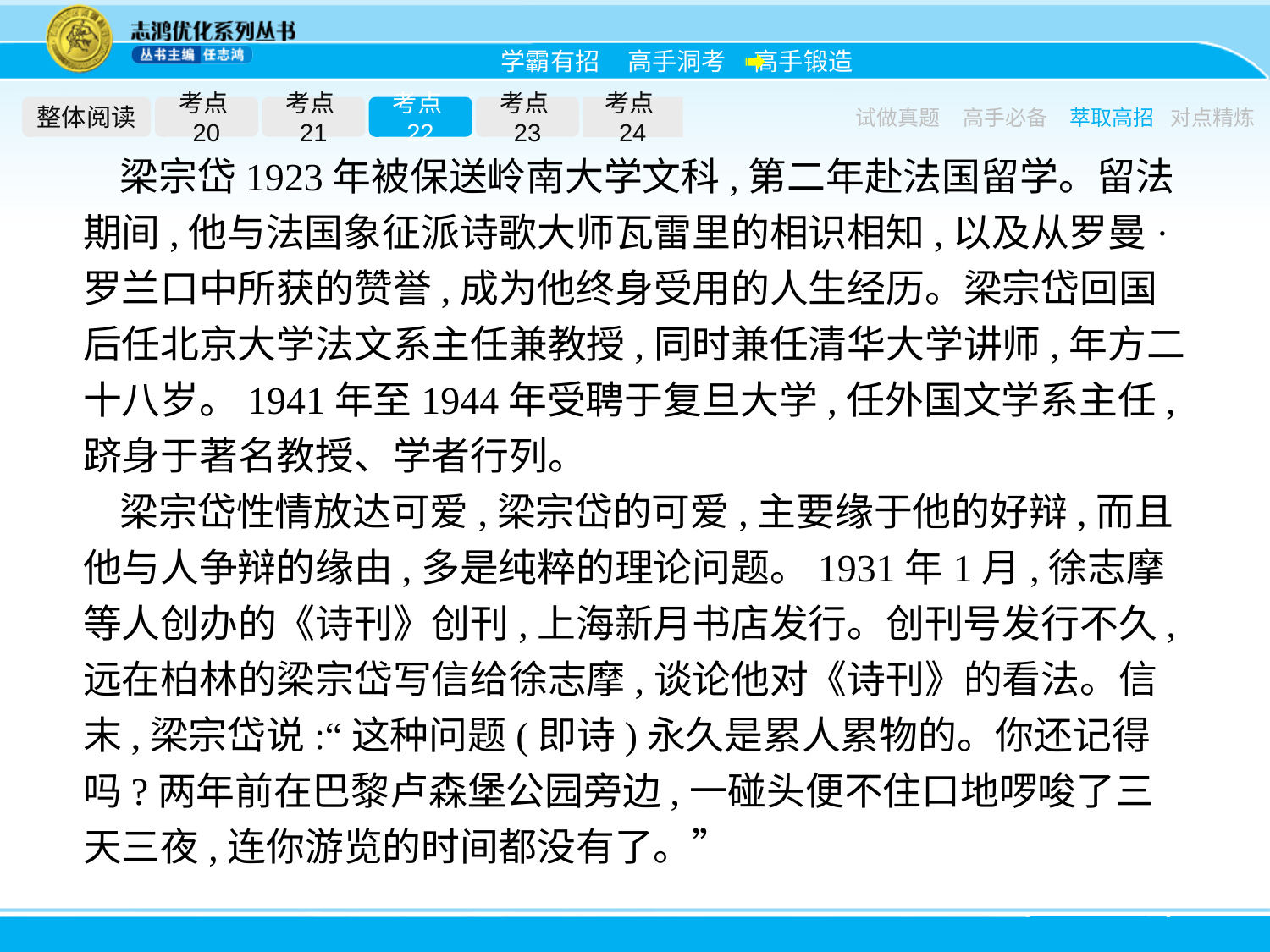

整体阅读
考点20
考点21
考点22
考点23
考点24
试做真题
高手必备
萃取高招
对点精炼
梁宗岱1923年被保送岭南大学文科,第二年赴法国留学。留法期间,他与法国象征派诗歌大师瓦雷里的相识相知,以及从罗曼·罗兰口中所获的赞誉,成为他终身受用的人生经历。梁宗岱回国后任北京大学法文系主任兼教授,同时兼任清华大学讲师,年方二十八岁。1941年至1944年受聘于复旦大学,任外国文学系主任,跻身于著名教授、学者行列。
梁宗岱性情放达可爱,梁宗岱的可爱,主要缘于他的好辩,而且他与人争辩的缘由,多是纯粹的理论问题。1931年1月,徐志摩等人创办的《诗刊》创刊,上海新月书店发行。创刊号发行不久,远在柏林的梁宗岱写信给徐志摩,谈论他对《诗刊》的看法。信末,梁宗岱说:“这种问题(即诗)永久是累人累物的。你还记得吗?两年前在巴黎卢森堡公园旁边,一碰头便不住口地啰唆了三天三夜,连你游览的时间都没有了。”